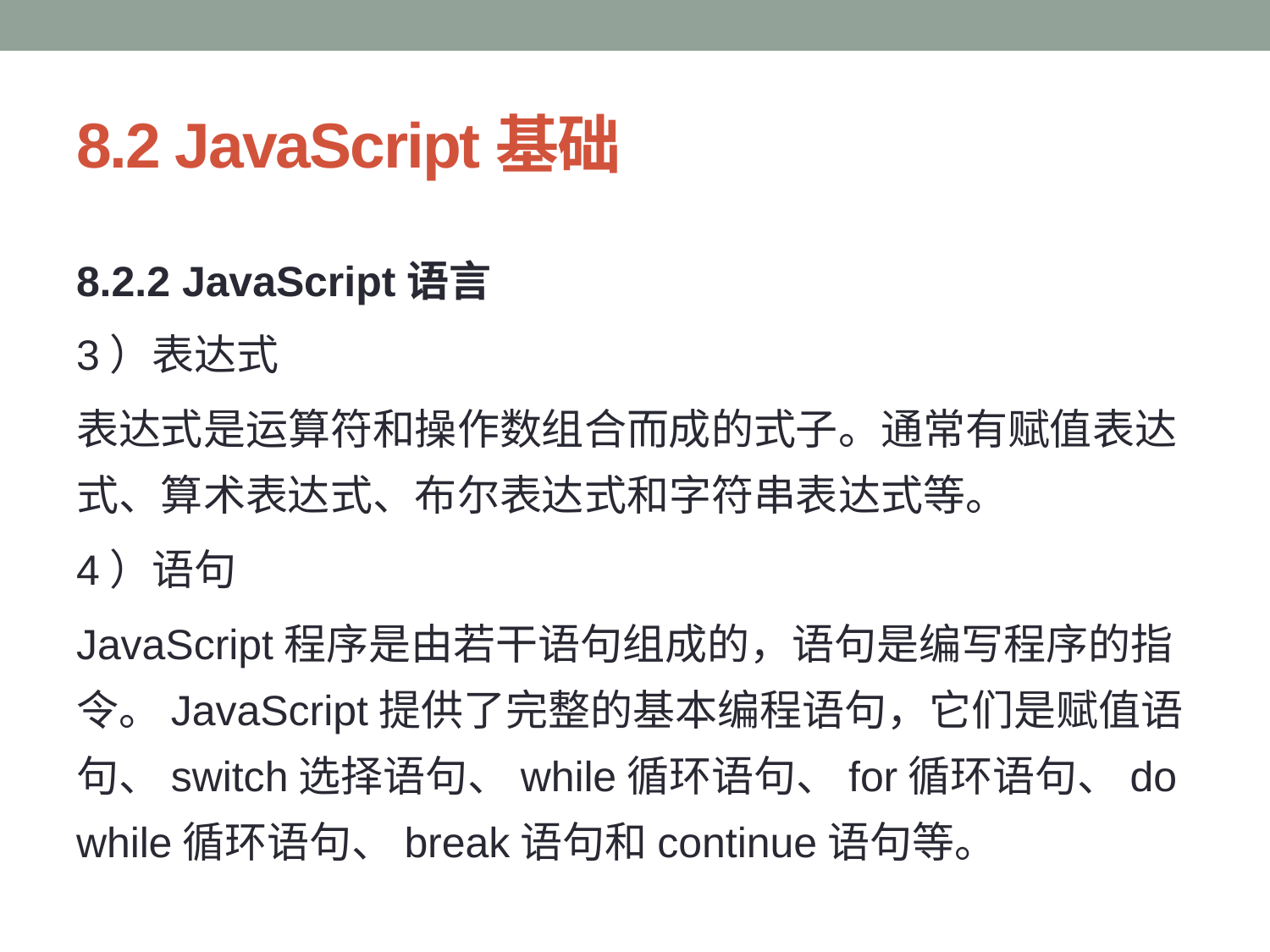

# 8.2 JavaScript基础
8.2.2 JavaScript语言
3）表达式
表达式是运算符和操作数组合而成的式子。通常有赋值表达式、算术表达式、布尔表达式和字符串表达式等。
4）语句
JavaScript程序是由若干语句组成的，语句是编写程序的指令。JavaScript提供了完整的基本编程语句，它们是赋值语句、switch选择语句、while循环语句、for循环语句、do while循环语句、break语句和continue语句等。